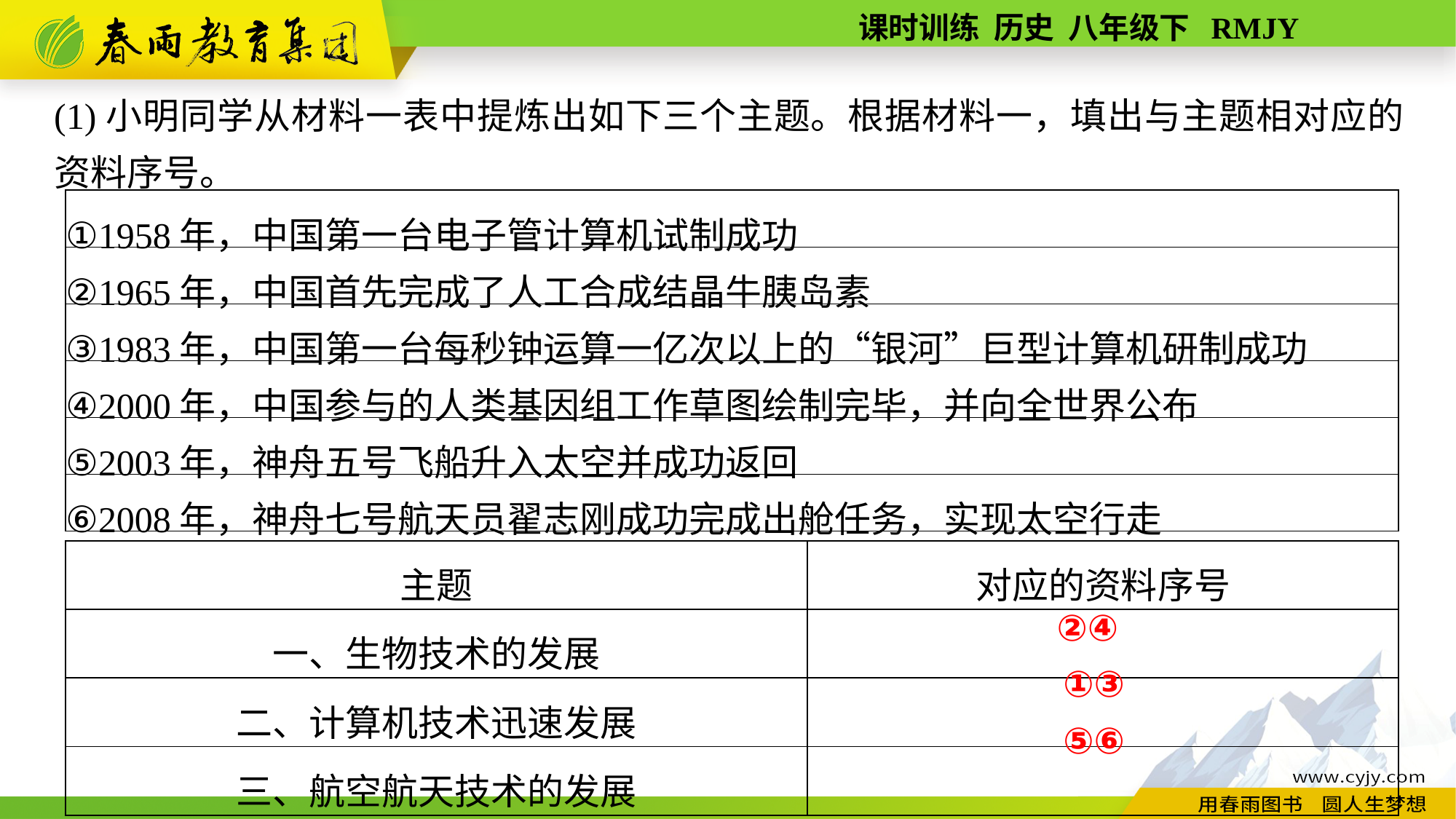

(1)小明同学从材料一表中提炼出如下三个主题。根据材料一，填出与主题相对应的资料序号。
| ①1958年，中国第一台电子管计算机试制成功 |
| --- |
| ②1965年，中国首先完成了人工合成结晶牛胰岛素 |
| ③1983年，中国第一台每秒钟运算一亿次以上的“银河”巨型计算机研制成功 |
| ④2000年，中国参与的人类基因组工作草图绘制完毕，并向全世界公布 |
| ⑤2003年，神舟五号飞船升入太空并成功返回 |
| ⑥2008年，神舟七号航天员翟志刚成功完成出舱任务，实现太空行走 |
| 主题 | 对应的资料序号 |
| --- | --- |
| 一、生物技术的发展 |  |
| 二、计算机技术迅速发展 |  |
| 三、航空航天技术的发展 |  |
②④
①③
⑤⑥